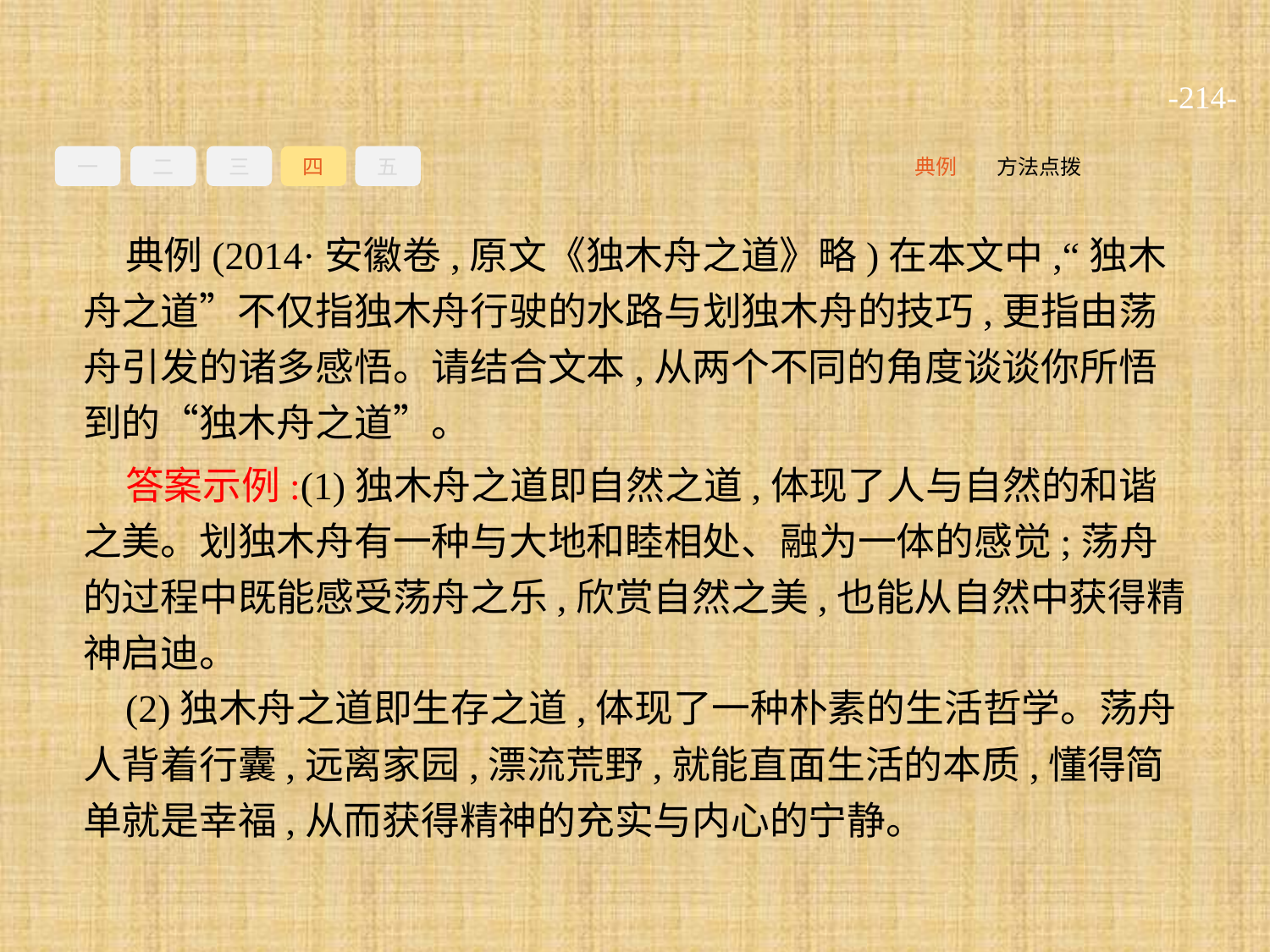

-214-
一
二
三
四
五
方法点拨
典例
典例(2014·安徽卷,原文《独木舟之道》略)在本文中,“独木舟之道”不仅指独木舟行驶的水路与划独木舟的技巧,更指由荡舟引发的诸多感悟。请结合文本,从两个不同的角度谈谈你所悟到的“独木舟之道”。
答案示例:(1)独木舟之道即自然之道,体现了人与自然的和谐之美。划独木舟有一种与大地和睦相处、融为一体的感觉;荡舟的过程中既能感受荡舟之乐,欣赏自然之美,也能从自然中获得精神启迪。
(2)独木舟之道即生存之道,体现了一种朴素的生活哲学。荡舟人背着行囊,远离家园,漂流荒野,就能直面生活的本质,懂得简单就是幸福,从而获得精神的充实与内心的宁静。